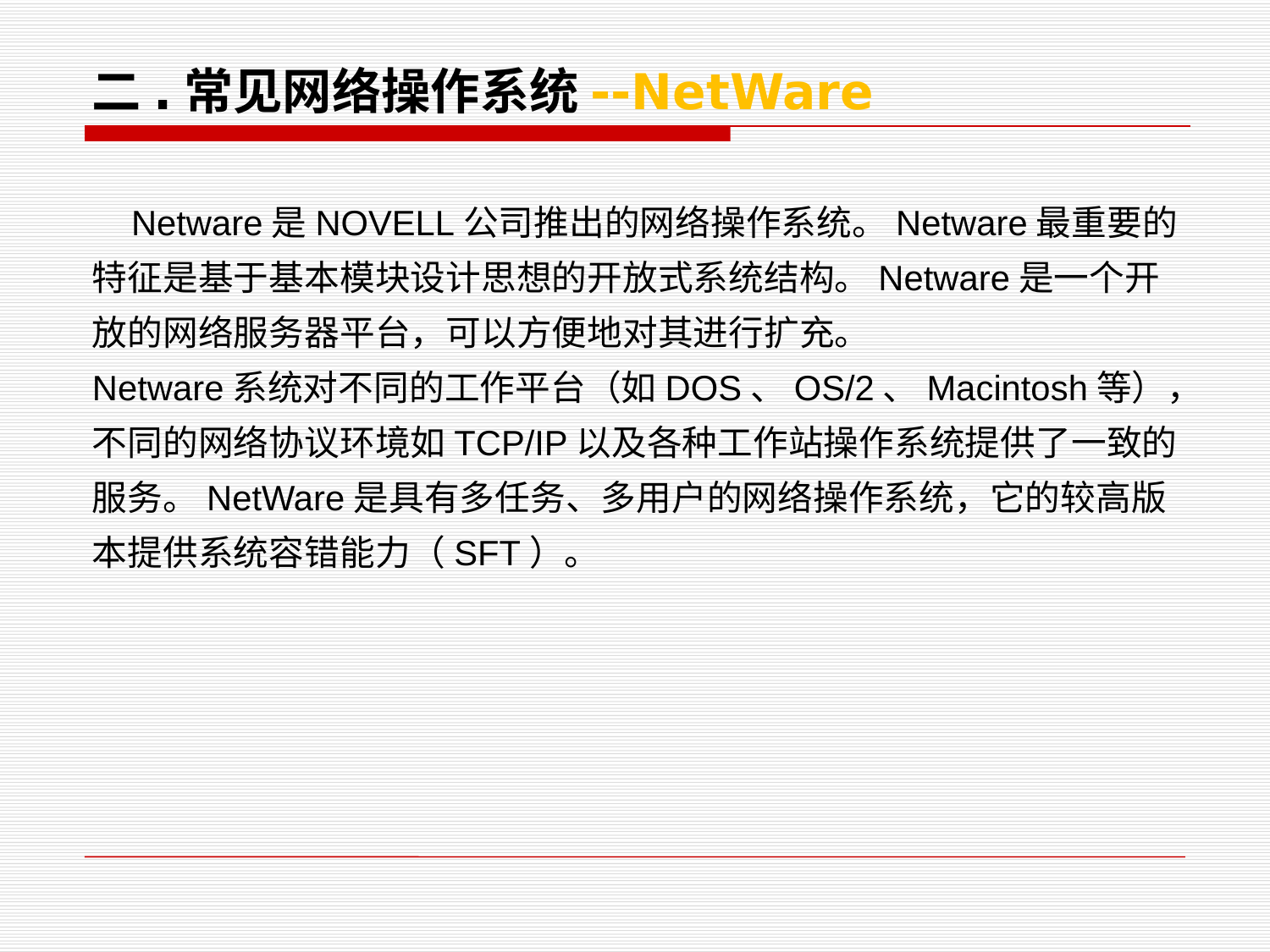

二.常见网络操作系统--NetWare
    Netware是NOVELL公司推出的网络操作系统。Netware最重要的特征是基于基本模块设计思想的开放式系统结构。Netware是一个开放的网络服务器平台，可以方便地对其进行扩充。
Netware系统对不同的工作平台（如DOS、OS/2、Macintosh等），不同的网络协议环境如TCP/IP以及各种工作站操作系统提供了一致的服务。NetWare是具有多任务、多用户的网络操作系统，它的较高版本提供系统容错能力（SFT）。
9